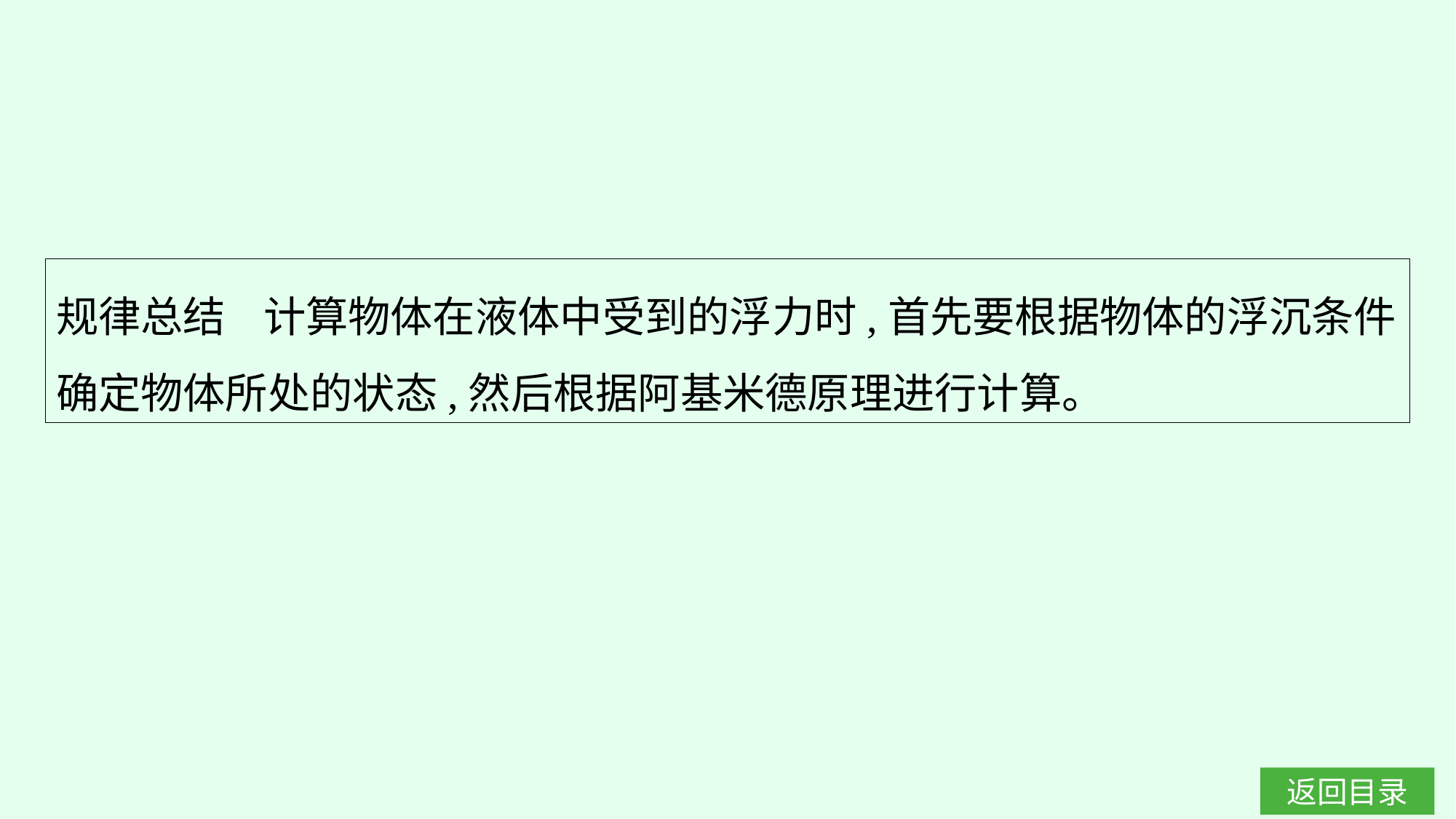

规律总结    计算物体在液体中受到的浮力时,首先要根据物体的浮沉条件确定物体所处的状态,然后根据阿基米德原理进行计算。